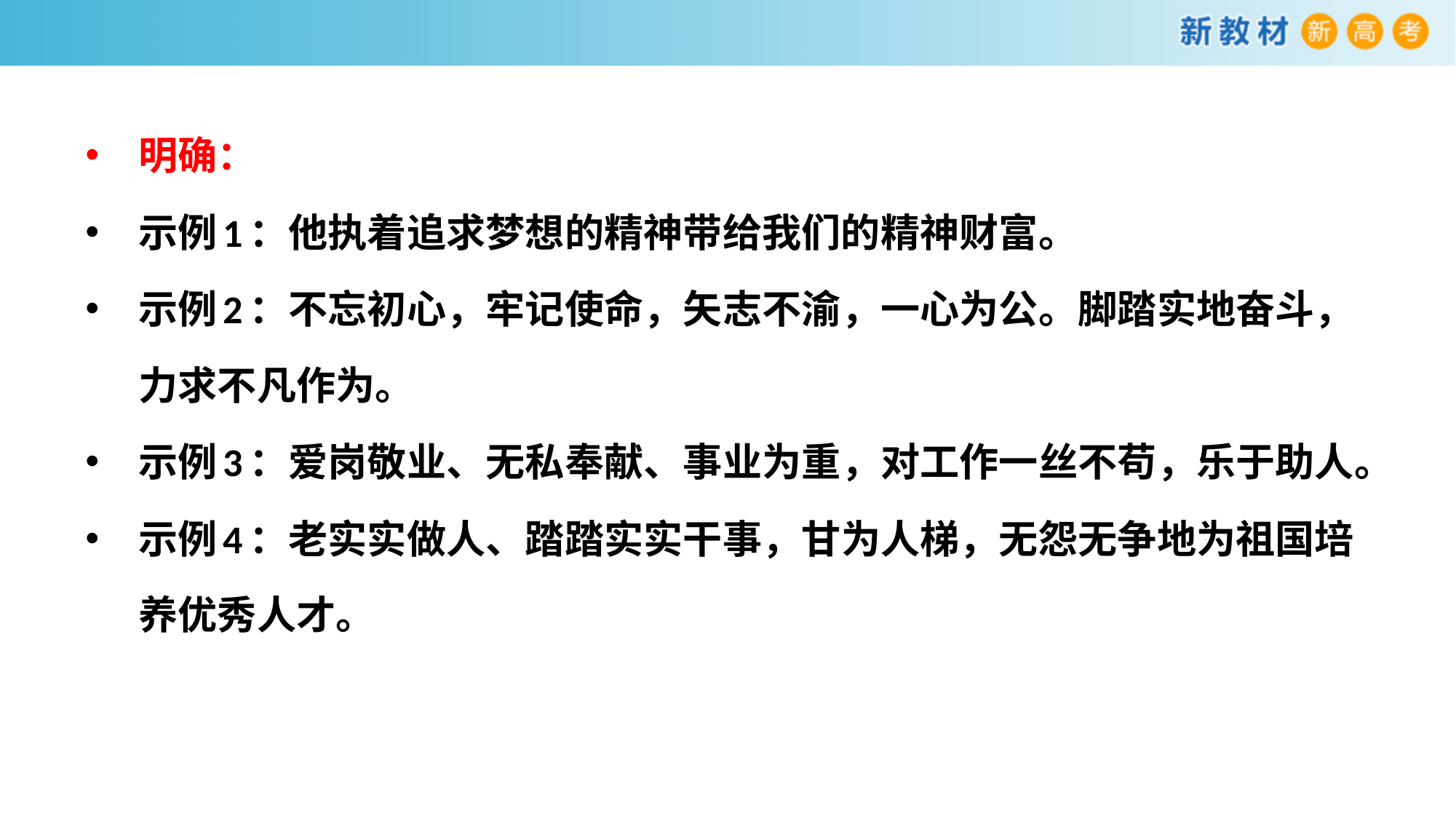

明确：
示例1：他执着追求梦想的精神带给我们的精神财富。
示例2：不忘初心，牢记使命，矢志不渝，一心为公。脚踏实地奋斗，力求不凡作为。
示例3：爱岗敬业、无私奉献、事业为重，对工作一丝不苟，乐于助人。
示例4：老实实做人、踏踏实实干事，甘为人梯，无怨无争地为祖国培养优秀人才。